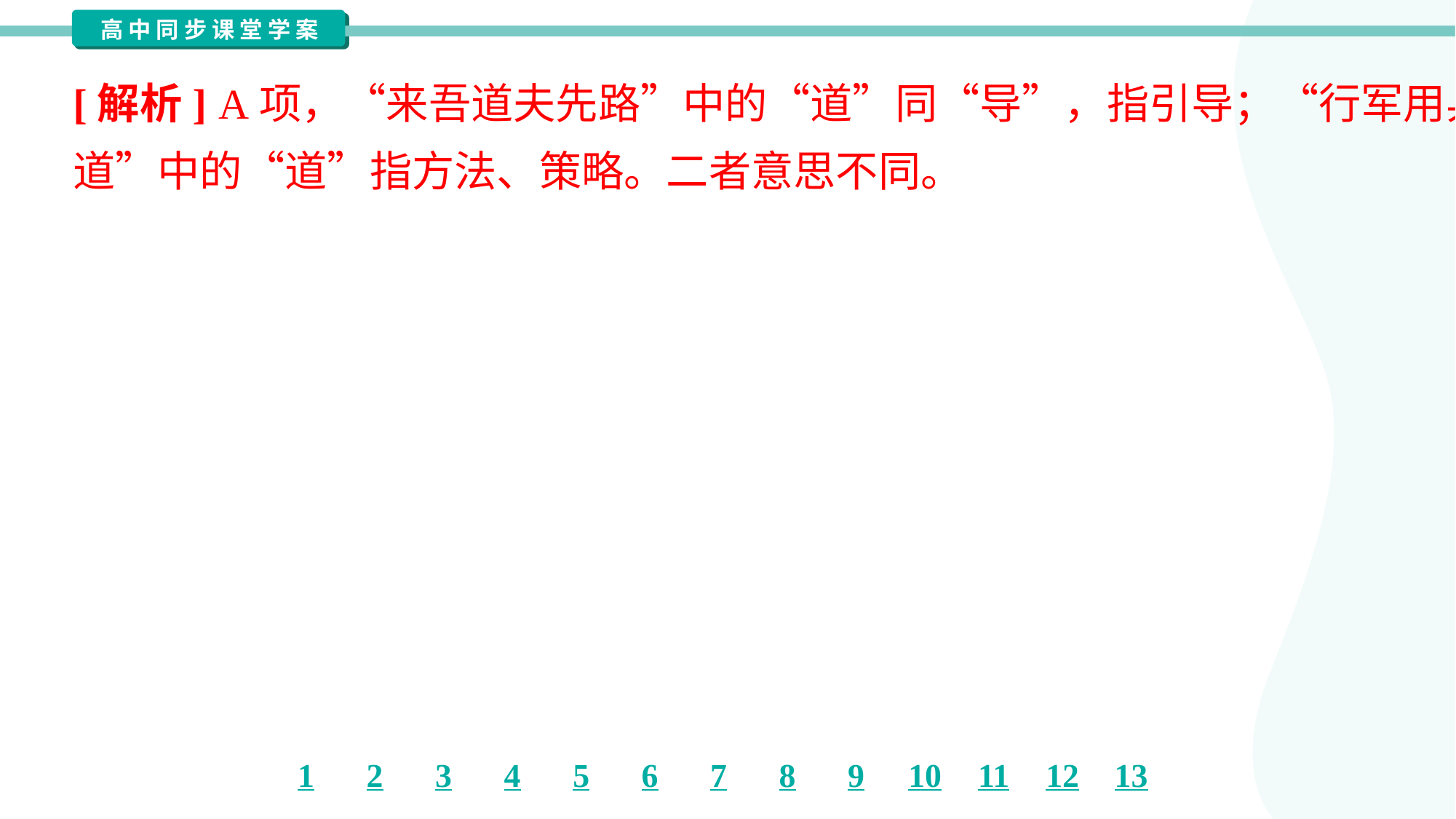

[解析] A项，“来吾道夫先路”中的“道”同“导”，指引导；“行军用兵之
道”中的“道”指方法、策略。二者意思不同。